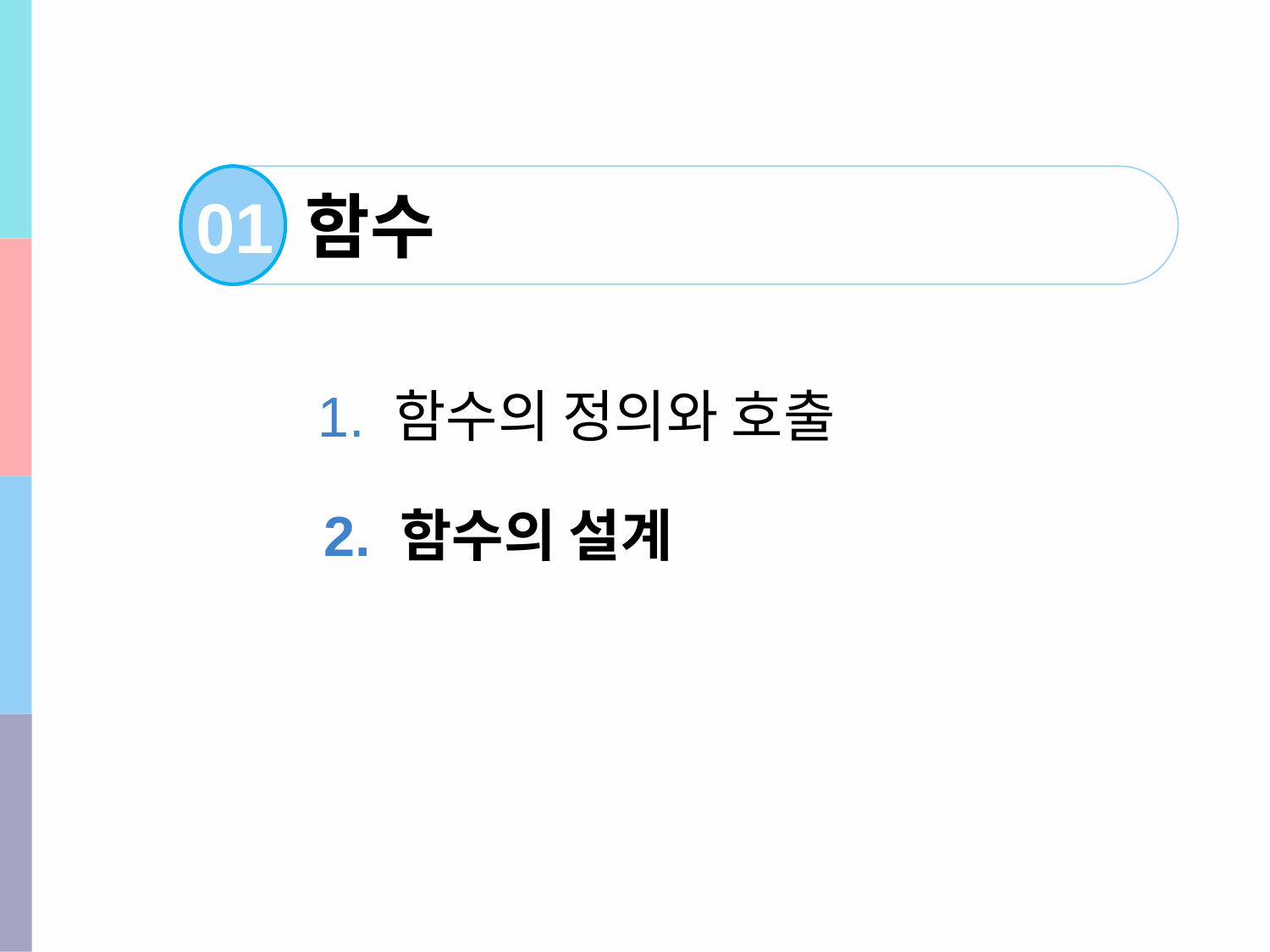

함수
01
1. 함수의 정의와 호출
2. 함수의 설계